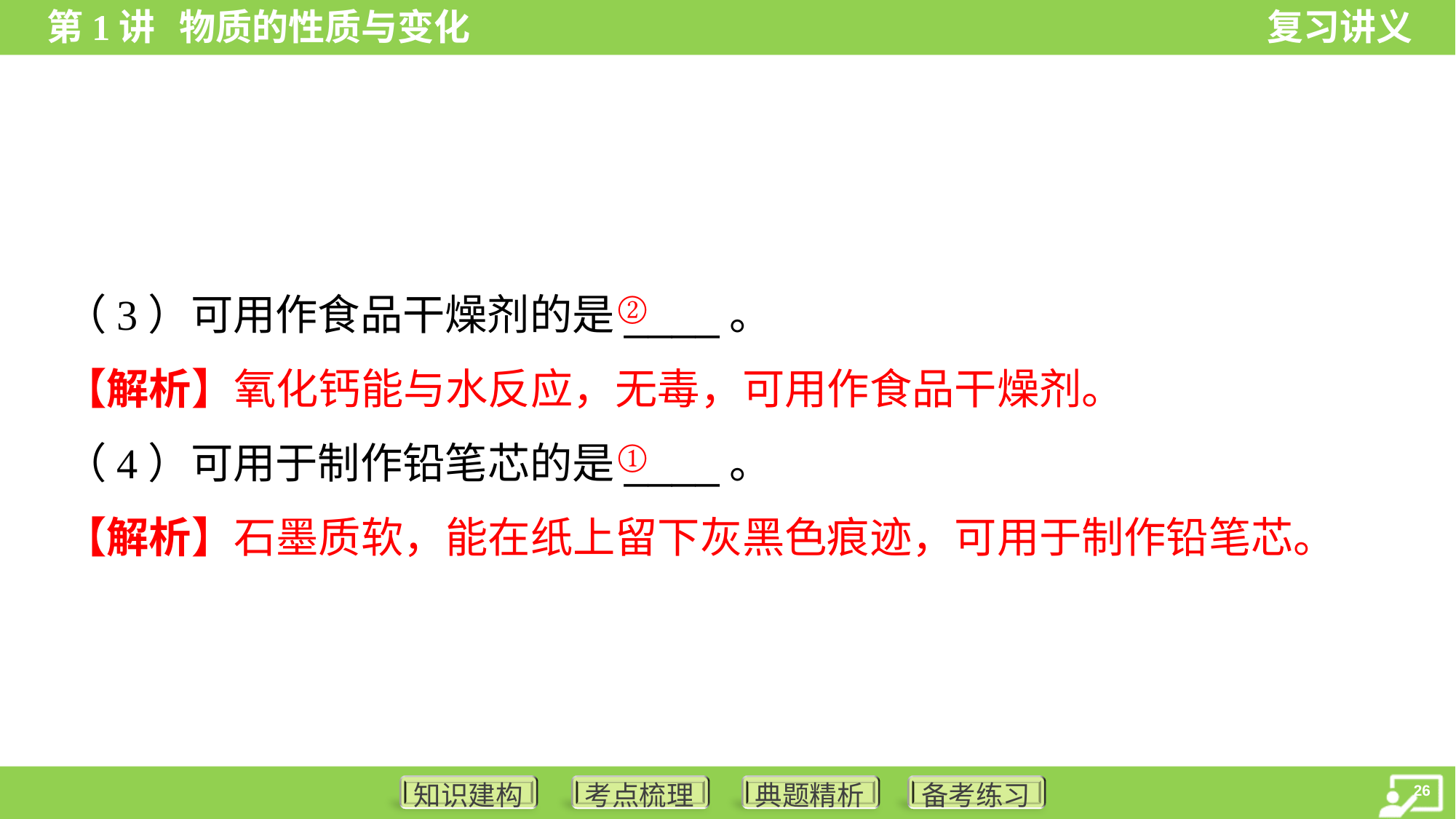

②
（3）可用作食品干燥剂的是____。
【解析】氧化钙能与水反应，无毒，可用作食品干燥剂。
①
（4）可用于制作铅笔芯的是____。
【解析】石墨质软，能在纸上留下灰黑色痕迹，可用于制作铅笔芯。